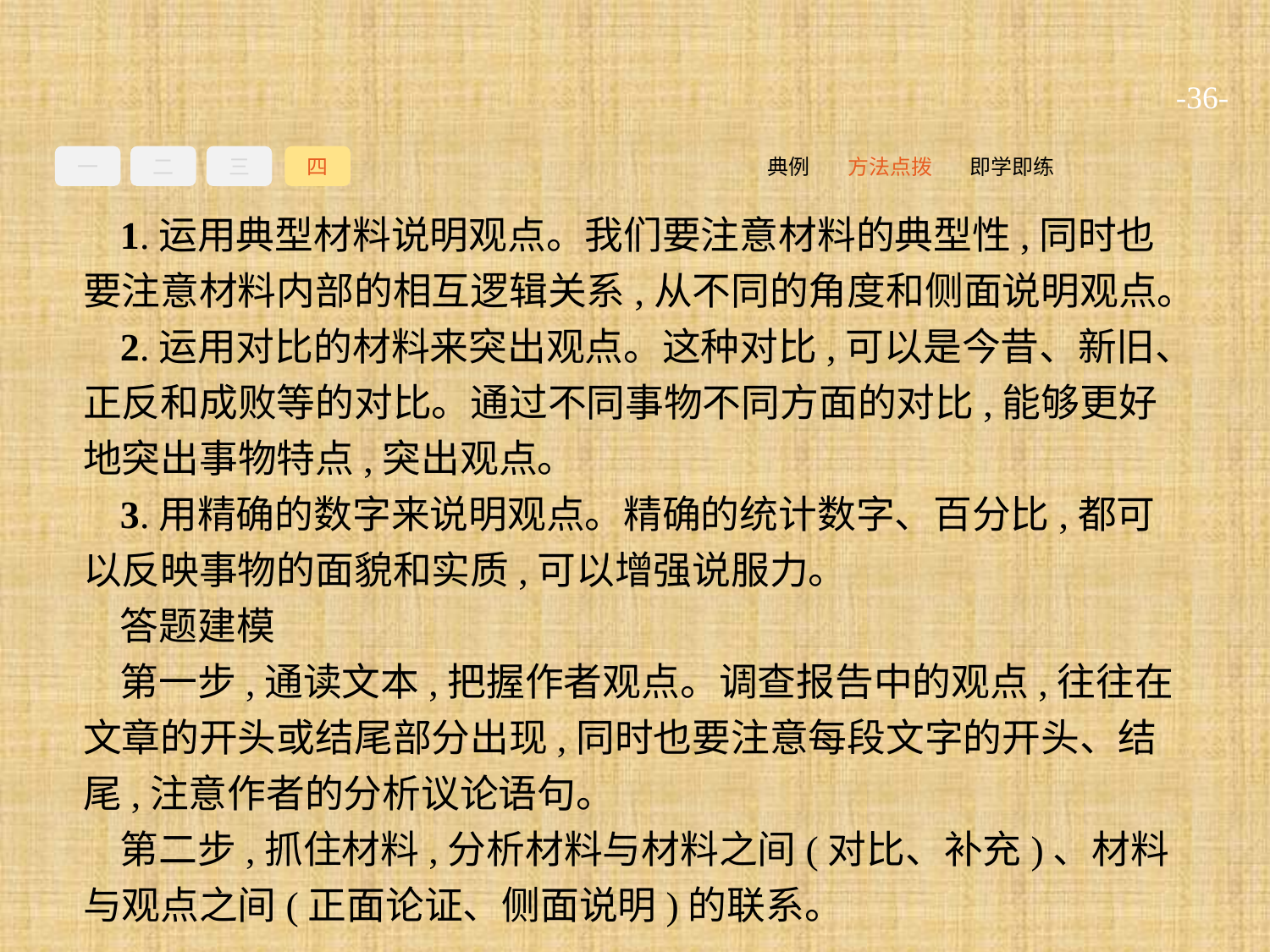

-36-
一
二
三
四
即学即练
方法点拨
典例
1.运用典型材料说明观点。我们要注意材料的典型性,同时也要注意材料内部的相互逻辑关系,从不同的角度和侧面说明观点。
2.运用对比的材料来突出观点。这种对比,可以是今昔、新旧、正反和成败等的对比。通过不同事物不同方面的对比,能够更好地突出事物特点,突出观点。
3.用精确的数字来说明观点。精确的统计数字、百分比,都可以反映事物的面貌和实质,可以增强说服力。
答题建模
第一步,通读文本,把握作者观点。调查报告中的观点,往往在文章的开头或结尾部分出现,同时也要注意每段文字的开头、结尾,注意作者的分析议论语句。
第二步,抓住材料,分析材料与材料之间(对比、补充)、材料与观点之间(正面论证、侧面说明)的联系。